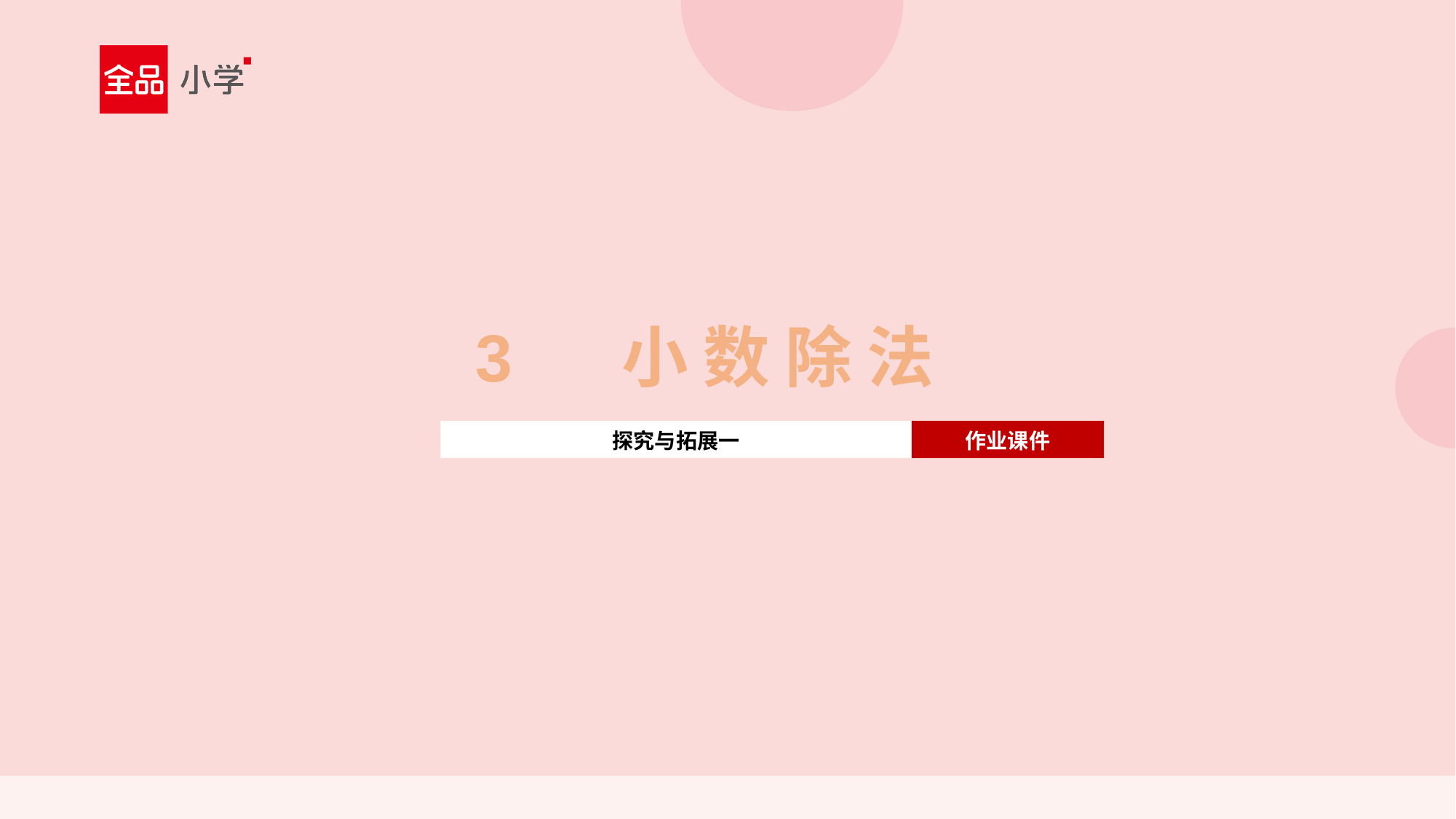

3     小 数 除 法
探究与拓展一

作业课件